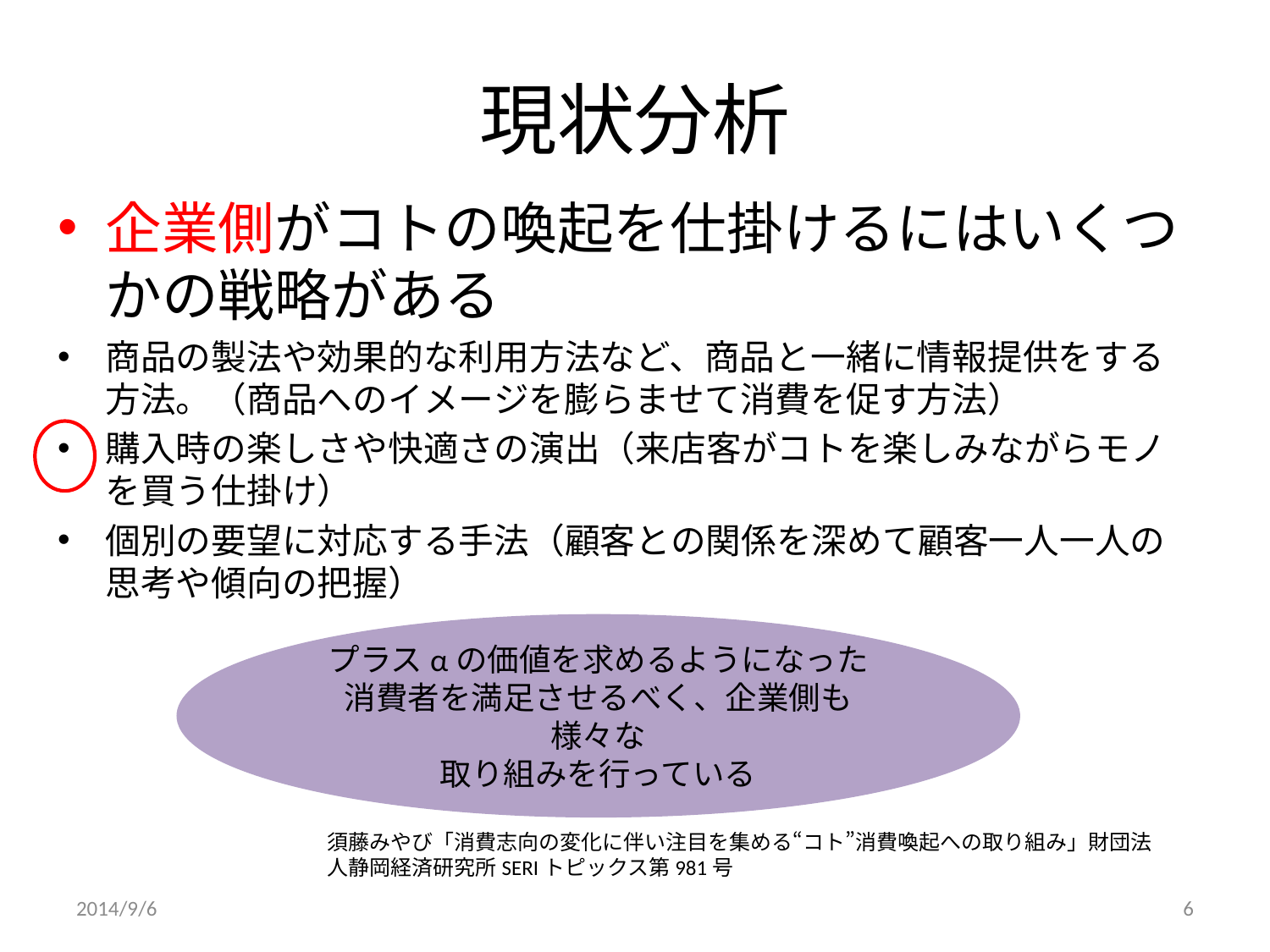

# 現状分析
企業側がコトの喚起を仕掛けるにはいくつかの戦略がある
商品の製法や効果的な利用方法など、商品と一緒に情報提供をする方法。（商品へのイメージを膨らませて消費を促す方法）
購入時の楽しさや快適さの演出（来店客がコトを楽しみながらモノを買う仕掛け）
個別の要望に対応する手法（顧客との関係を深めて顧客一人一人の思考や傾向の把握）

プラスαの価値を求めるようになった消費者を満足させるべく、企業側も様々な
取り組みを行っている
須藤みやび「消費志向の変化に伴い注目を集める“コト”消費喚起への取り組み」財団法人静岡経済研究所SERIトピックス第981号
2014/9/6
6